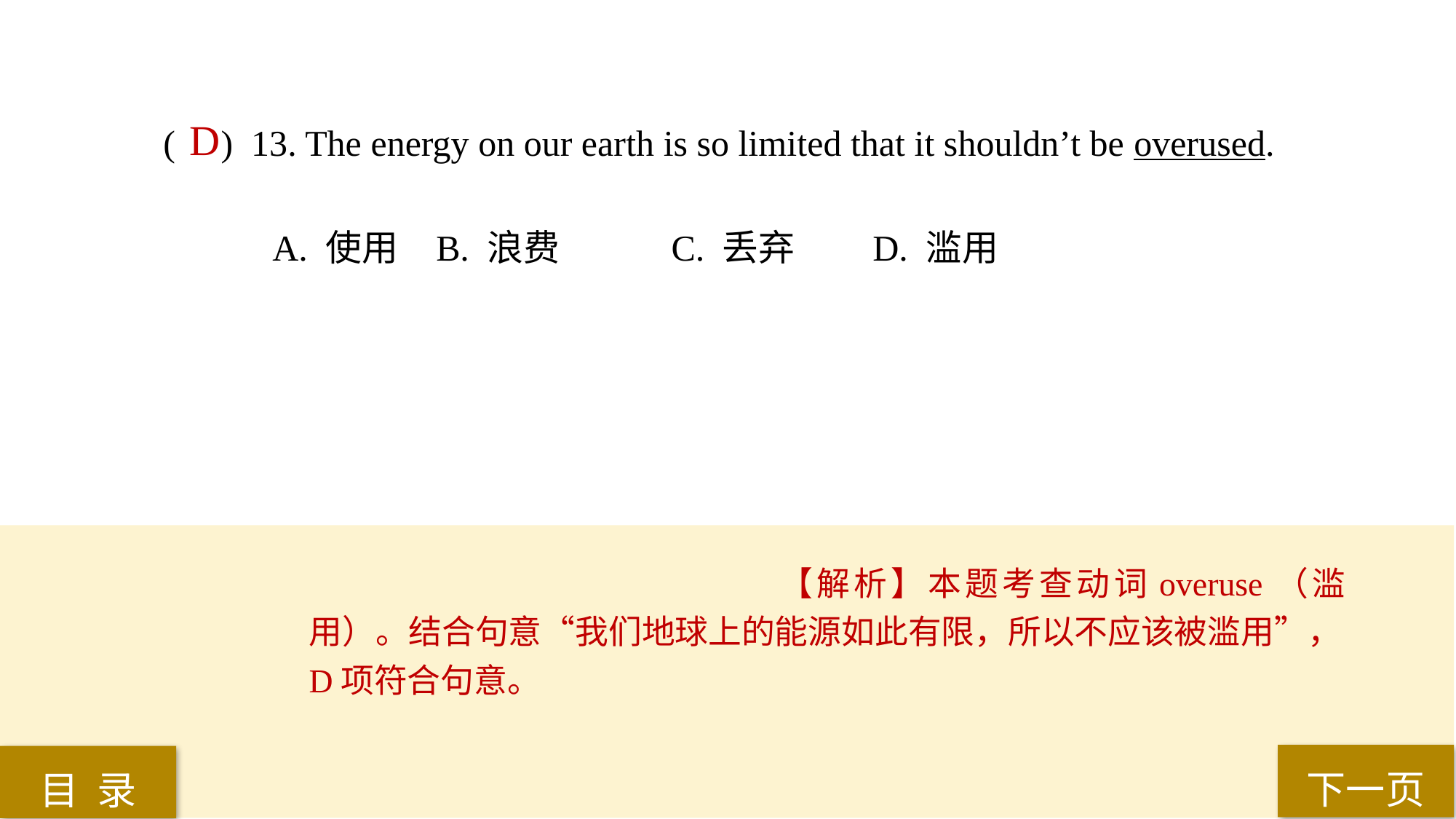

(     )  13. The energy on our earth is so limited that it shouldn’t be overused.

A. 使用 	B. 浪费	 C. 丢弃 	D. 滥用
D
【解析】本题考查动词overuse（滥用）。结合句意“我们地球上的能源如此有限，所以不应该被滥用”，D项符合句意。